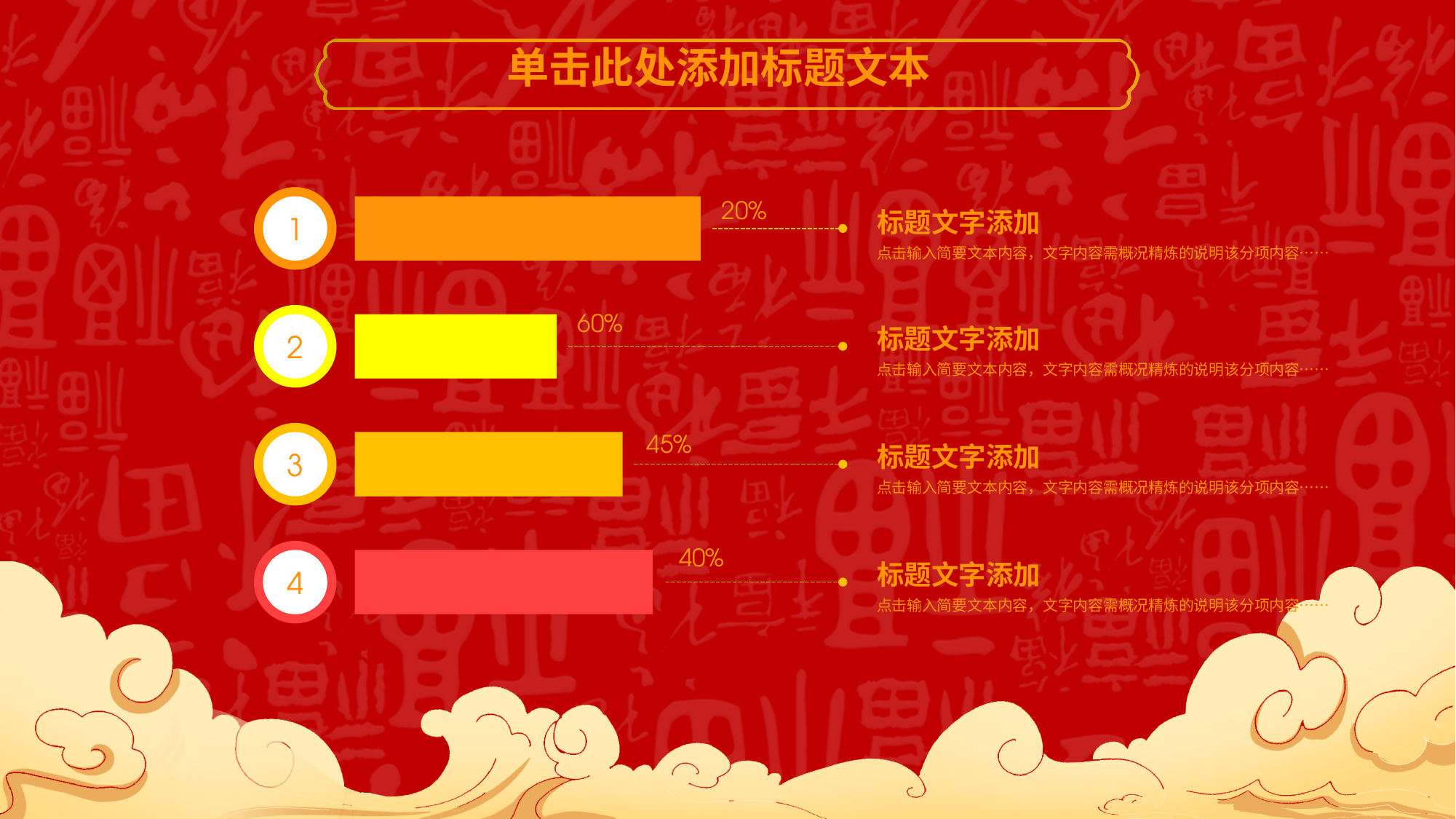

单击此处添加标题文本

1
20%

2
60%

3
45%

4

40%
标题文字添加
点击输入简要文本内容，文字内容需概况精炼的说明该分项内容……
标题文字添加
点击输入简要文本内容，文字内容需概况精炼的说明该分项内容……
标题文字添加
点击输入简要文本内容，文字内容需概况精炼的说明该分项内容……
标题文字添加
点击输入简要文本内容，文字内容需概况精炼的说明该分项内容……